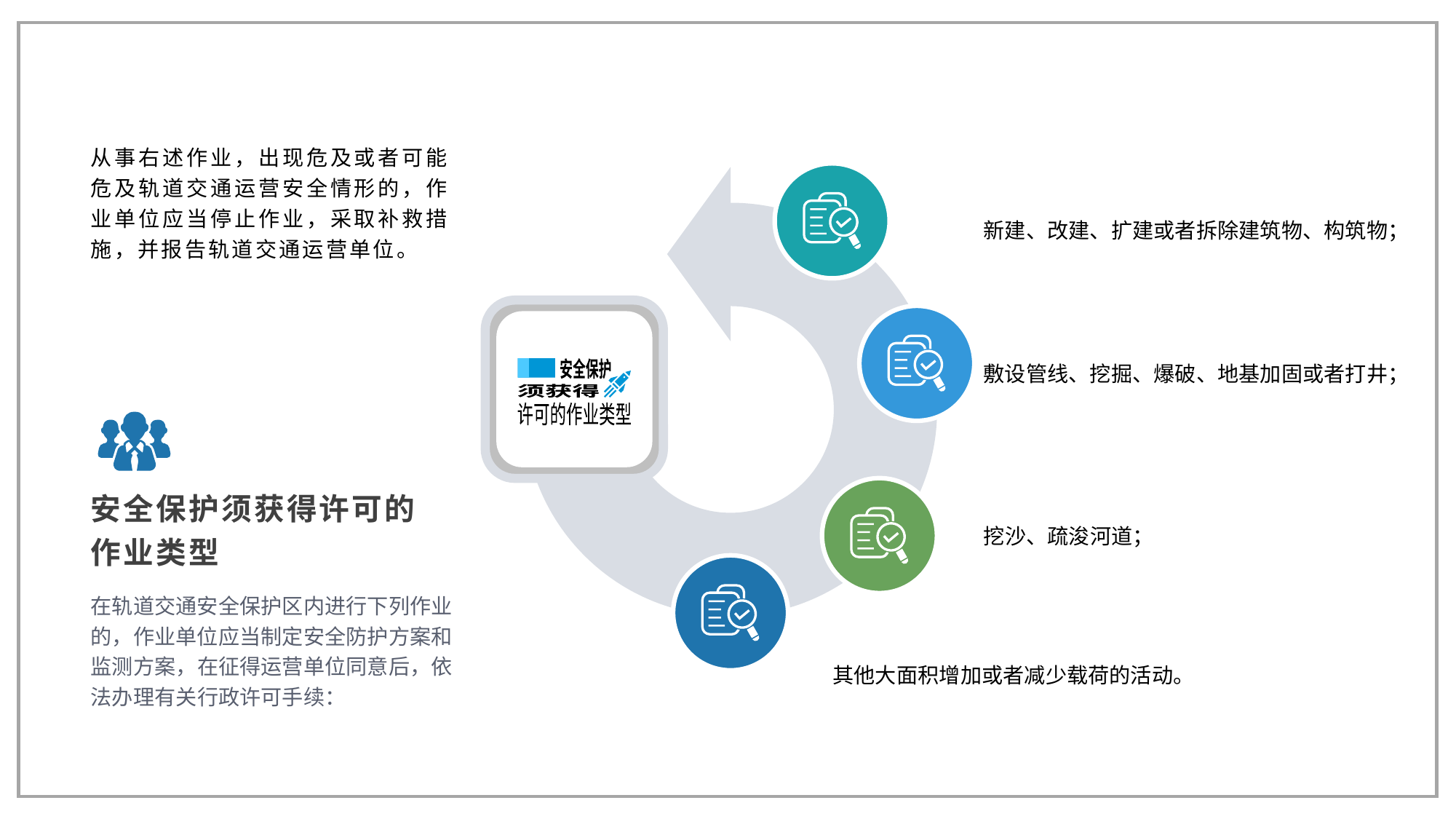

从事右述作业，出现危及或者可能危及轨道交通运营安全情形的，作业单位应当停止作业，采取补救措施，并报告轨道交通运营单位。

新建、改建、扩建或者拆除建筑物、构筑物；

敷设管线、挖掘、爆破、地基加固或者打井；

安全保护

须获得
许可的作业类型

挖沙、疏浚河道；
安全保护须获得许可的作业类型

在轨道交通安全保护区内进行下列作业的，作业单位应当制定安全防护方案和监测方案，在征得运营单位同意后，依法办理有关行政许可手续：
其他大面积增加或者减少载荷的活动。